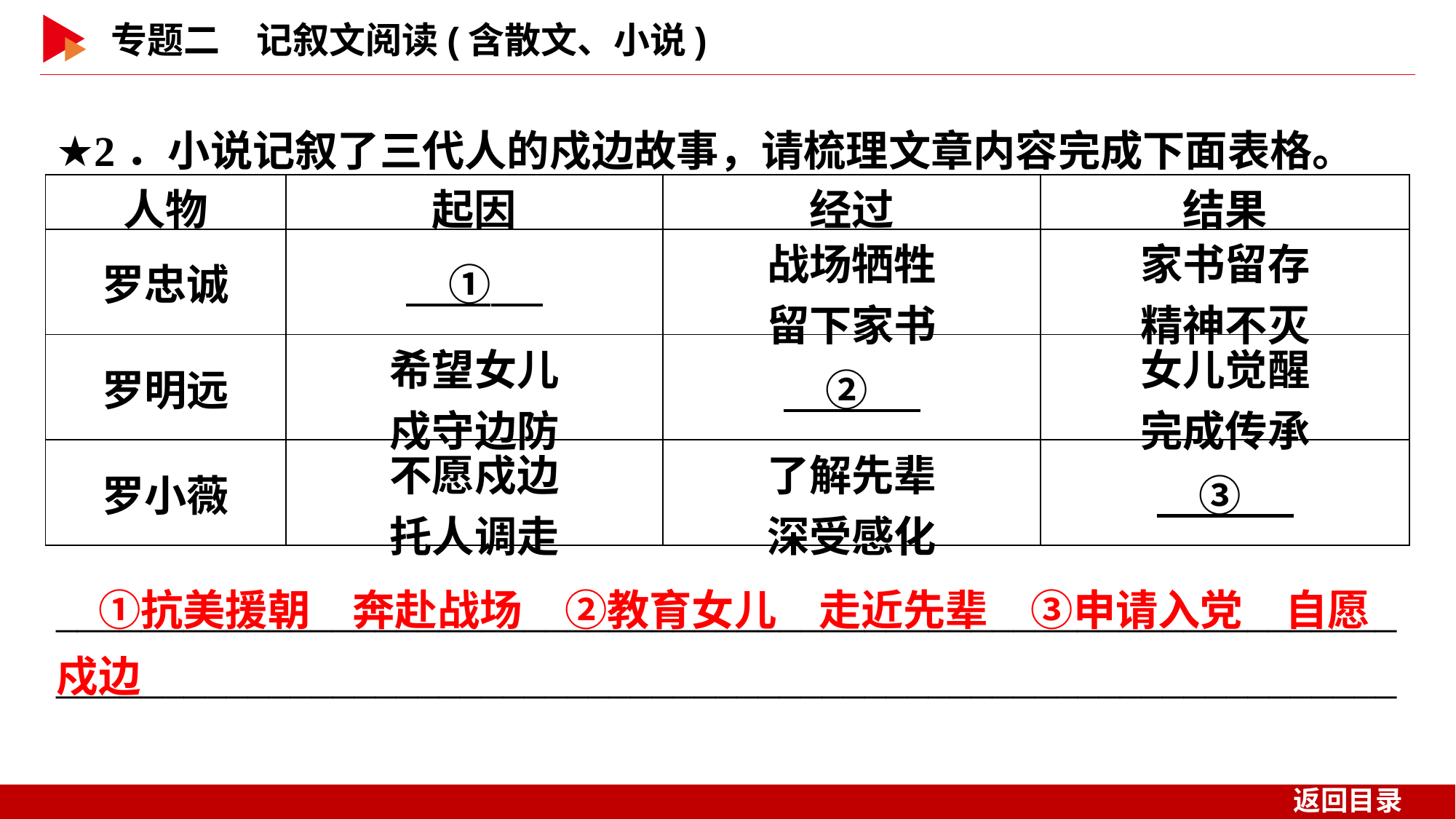

★2．小说记叙了三代人的戍边故事，请梳理文章内容完成下面表格。
| 人物 | 起因 | 经过 | 结果 |
| --- | --- | --- | --- |
| 罗忠诚 | ① | 战场牺牲 留下家书 | 家书留存 精神不灭 |
| 罗明远 | 希望女儿 戍守边防 | ② | 女儿觉醒 完成传承 |
| 罗小薇 | 不愿戍边 托人调走 | 了解先辈 深受感化 | ③ |
　①抗美援朝　奔赴战场　②教育女儿　走近先辈　③申请入党　自愿戍边
______________________________________________________________________________________________________________________________